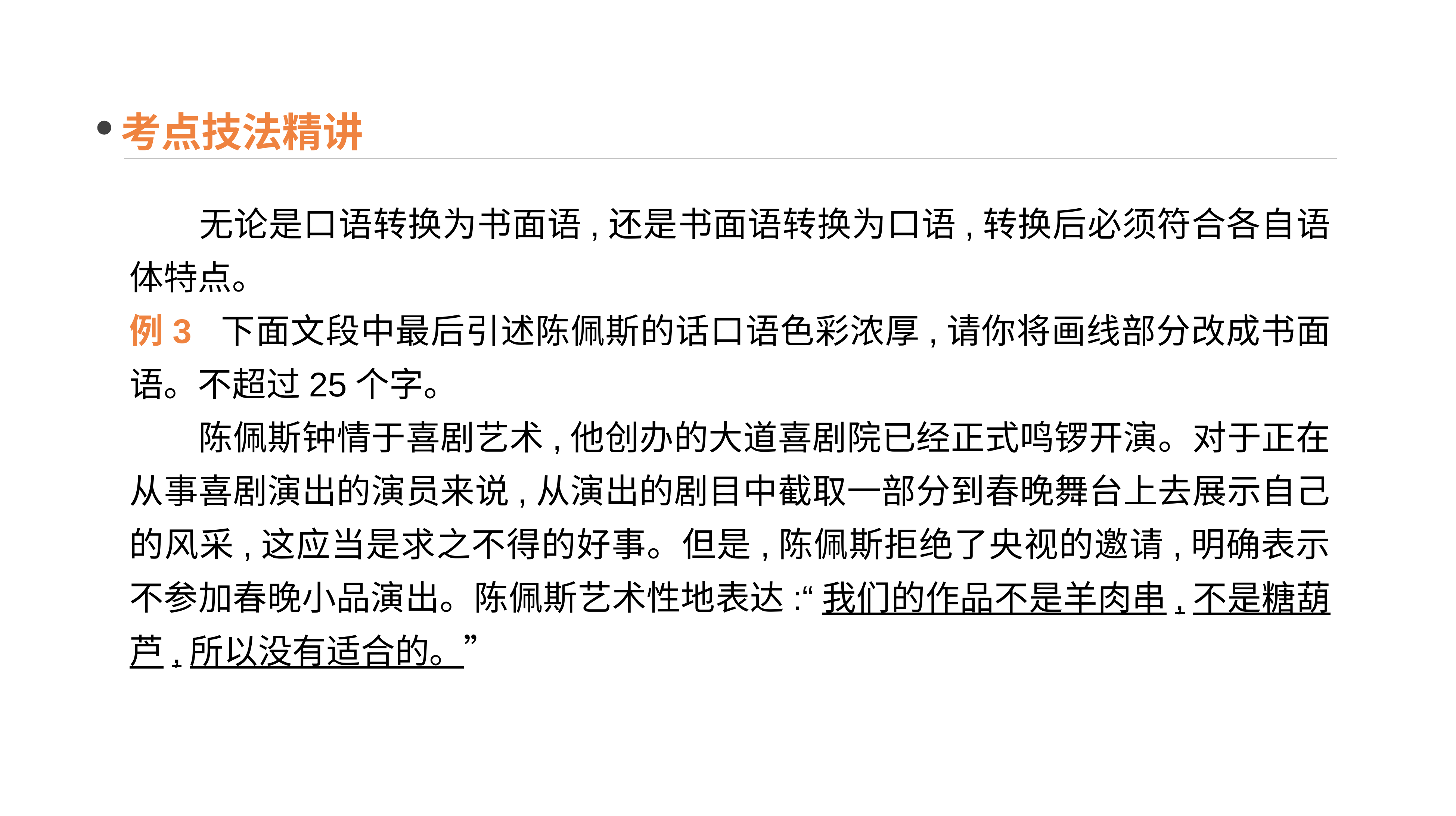

考点技法精讲

　　无论是口语转换为书面语,还是书面语转换为口语,转换后必须符合各自语体特点。
例3  下面文段中最后引述陈佩斯的话口语色彩浓厚,请你将画线部分改成书面语。不超过25个字。
　　陈佩斯钟情于喜剧艺术,他创办的大道喜剧院已经正式鸣锣开演。对于正在从事喜剧演出的演员来说,从演出的剧目中截取一部分到春晚舞台上去展示自己的风采,这应当是求之不得的好事。但是,陈佩斯拒绝了央视的邀请,明确表示不参加春晚小品演出。陈佩斯艺术性地表达:“我们的作品不是羊肉串,不是糖葫芦,所以没有适合的。”